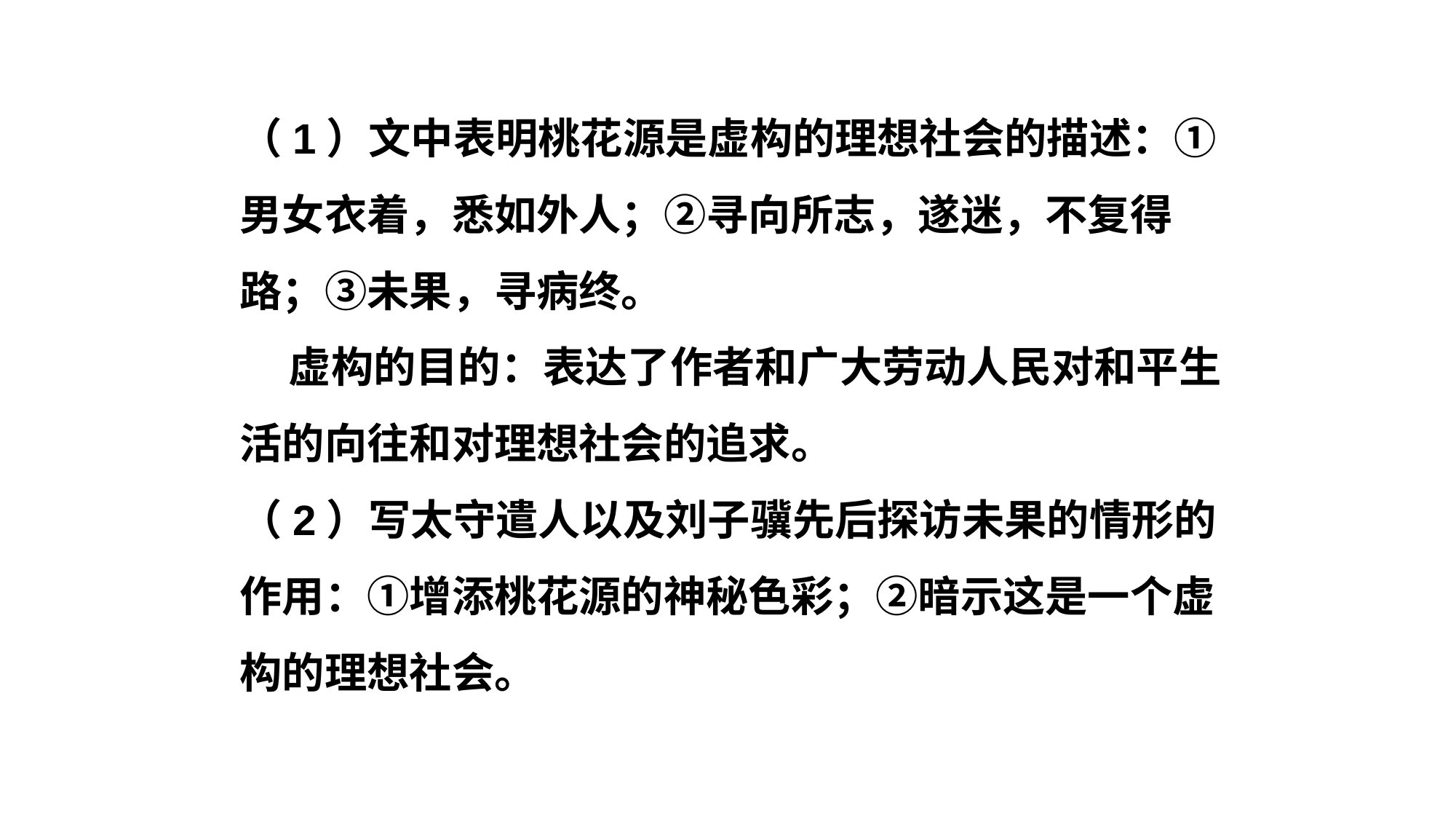

（1）文中表明桃花源是虚构的理想社会的描述：①男女衣着，悉如外人；②寻向所志，遂迷，不复得路；③未果，寻病终。
    虚构的目的：表达了作者和广大劳动人民对和平生活的向往和对理想社会的追求。
（2）写太守遣人以及刘子骥先后探访未果的情形的作用：①增添桃花源的神秘色彩；②暗示这是一个虚构的理想社会。